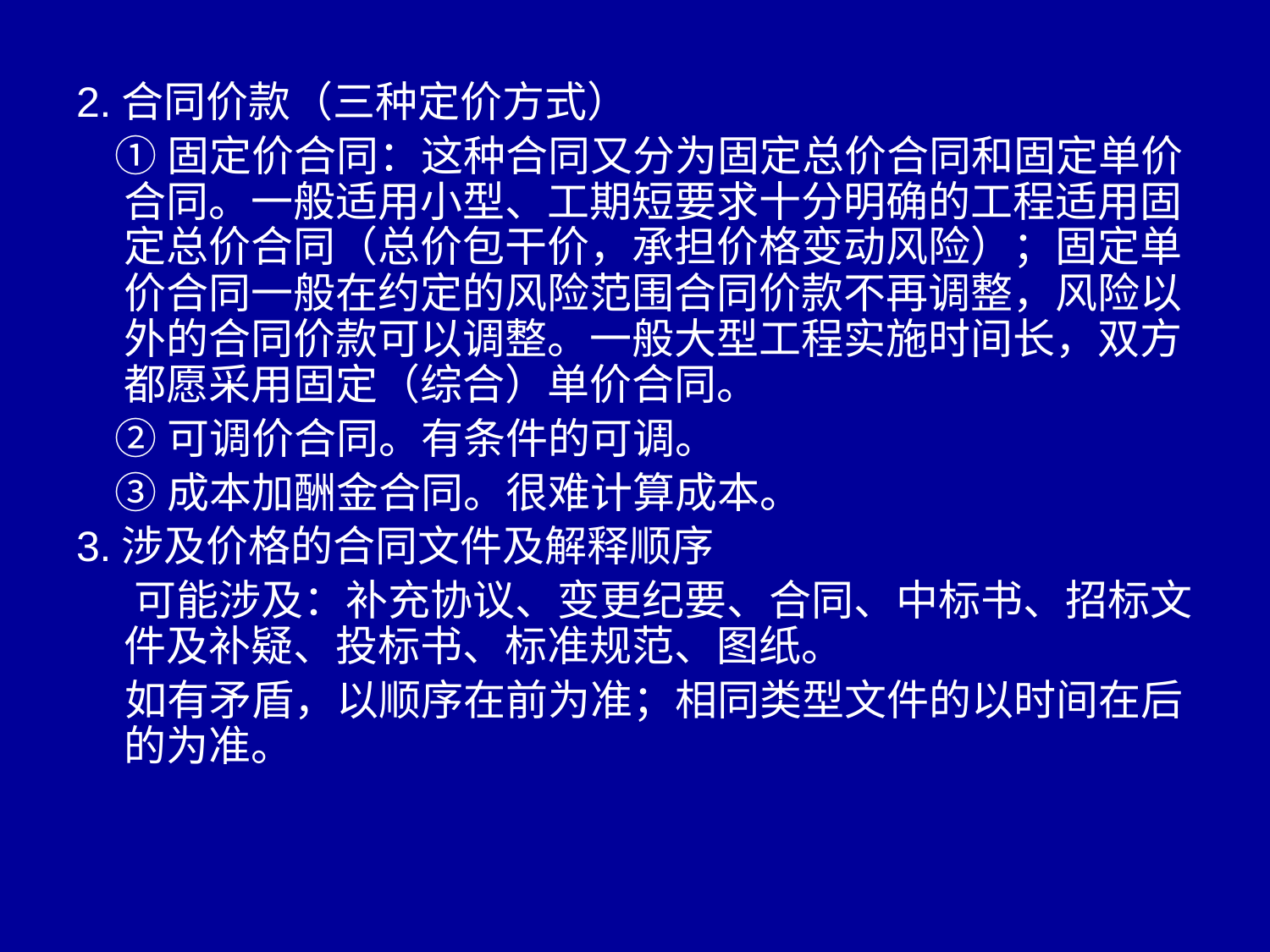

2.合同价款（三种定价方式）
    ①固定价合同：这种合同又分为固定总价合同和固定单价合同。一般适用小型、工期短要求十分明确的工程适用固定总价合同（总价包干价，承担价格变动风险）；固定单价合同一般在约定的风险范围合同价款不再调整，风险以外的合同价款可以调整。一般大型工程实施时间长，双方都愿采用固定（综合）单价合同。
    ②可调价合同。有条件的可调。
    ③成本加酬金合同。很难计算成本。
3.涉及价格的合同文件及解释顺序
     可能涉及：补充协议、变更纪要、合同、中标书、招标文件及补疑、投标书、标准规范、图纸。
    如有矛盾，以顺序在前为准；相同类型文件的以时间在后的为准。